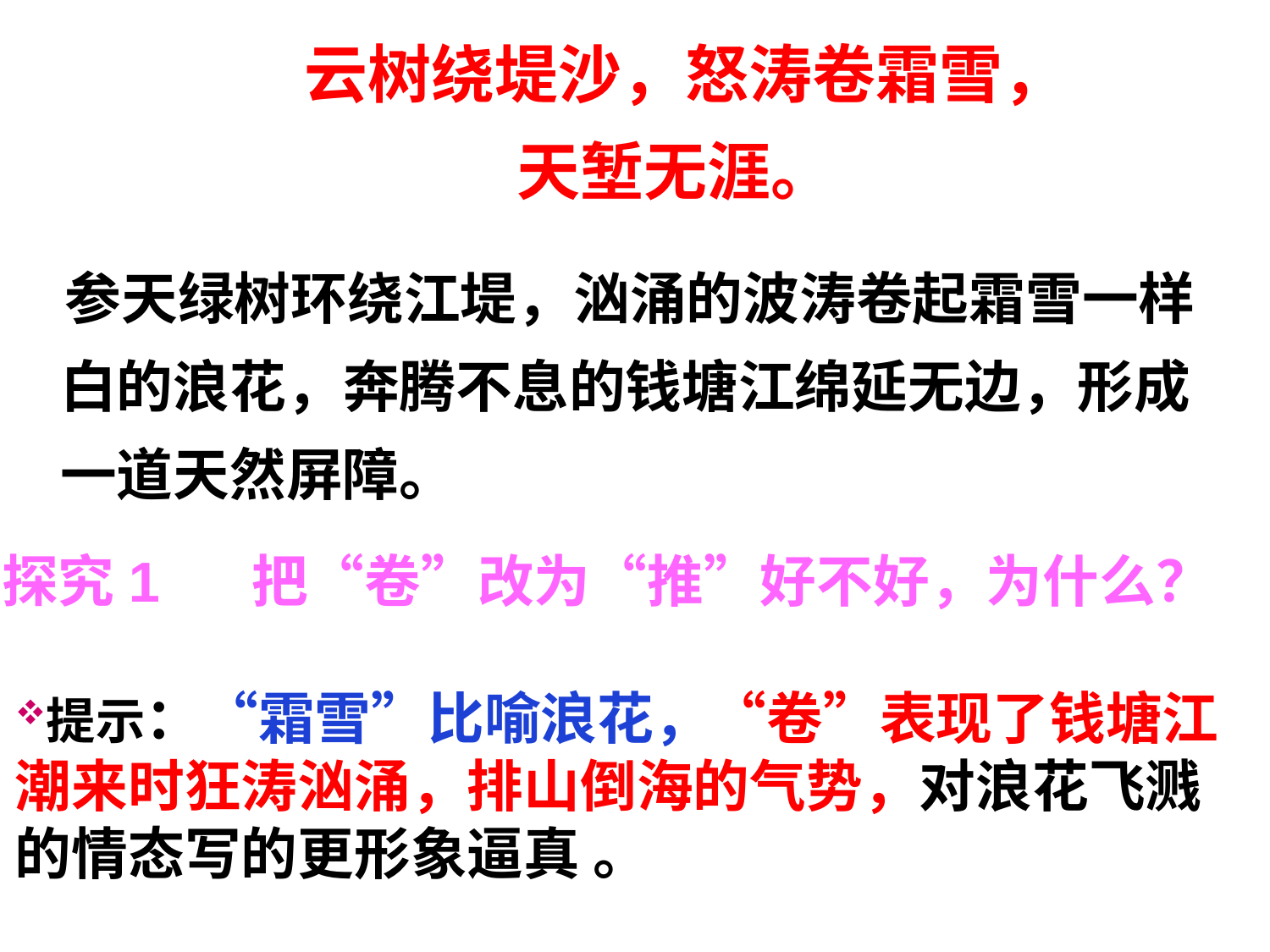

# 云树绕堤沙，怒涛卷霜雪， 天堑无涯。
   参天绿树环绕江堤，汹涌的波涛卷起霜雪一样白的浪花，奔腾不息的钱塘江绵延无边，形成一道天然屏障。
探究1     把“卷”改为“推”好不好，为什么？
提示：“霜雪”比喻浪花，“卷”表现了钱塘江潮来时狂涛汹涌，排山倒海的气势，对浪花飞溅的情态写的更形象逼真 。